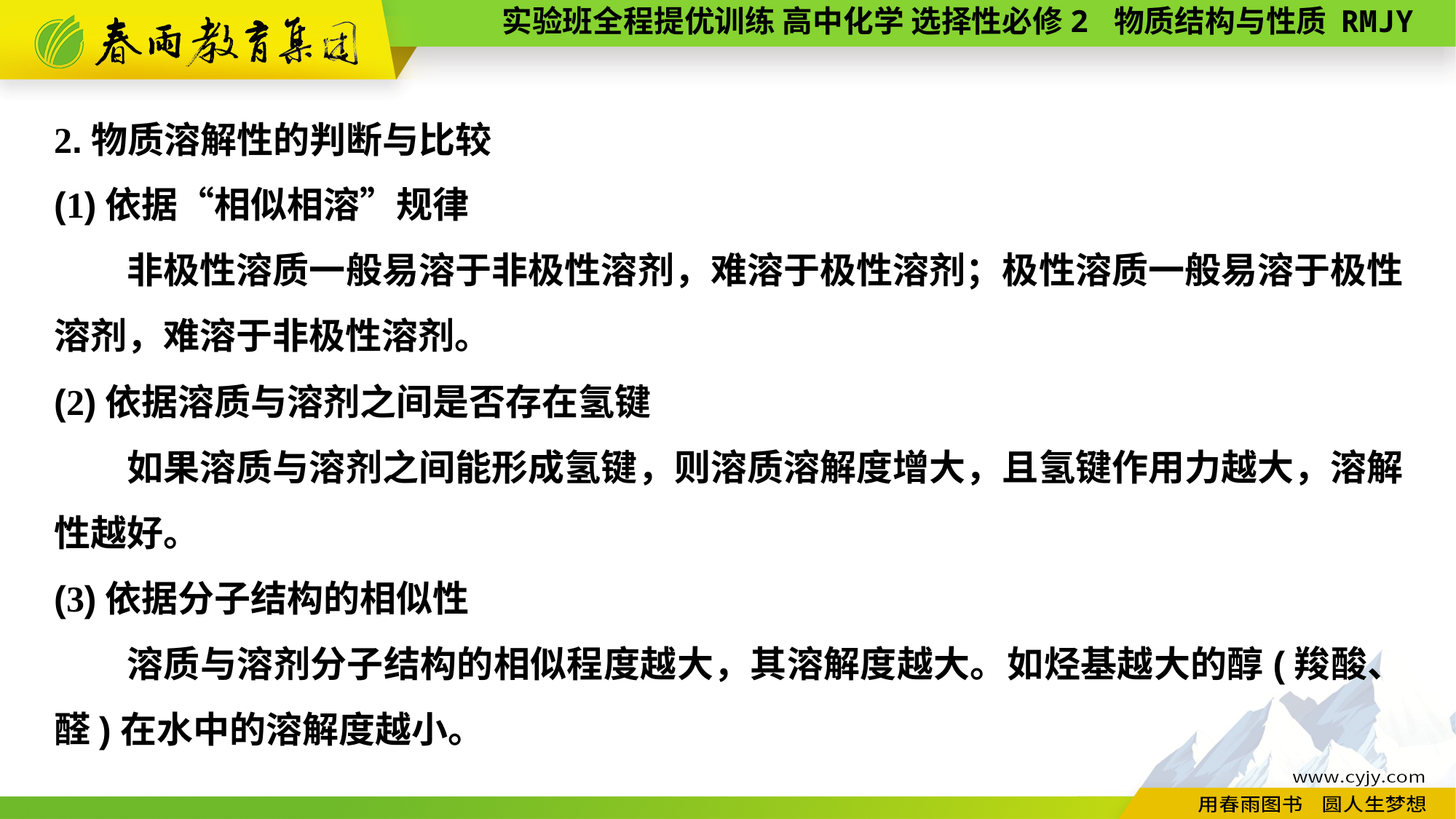

2.物质溶解性的判断与比较
(1)依据“相似相溶”规律
非极性溶质一般易溶于非极性溶剂，难溶于极性溶剂；极性溶质一般易溶于极性溶剂，难溶于非极性溶剂。
(2)依据溶质与溶剂之间是否存在氢键
如果溶质与溶剂之间能形成氢键，则溶质溶解度增大，且氢键作用力越大，溶解性越好。
(3)依据分子结构的相似性
溶质与溶剂分子结构的相似程度越大，其溶解度越大。如烃基越大的醇(羧酸、醛)在水中的溶解度越小。